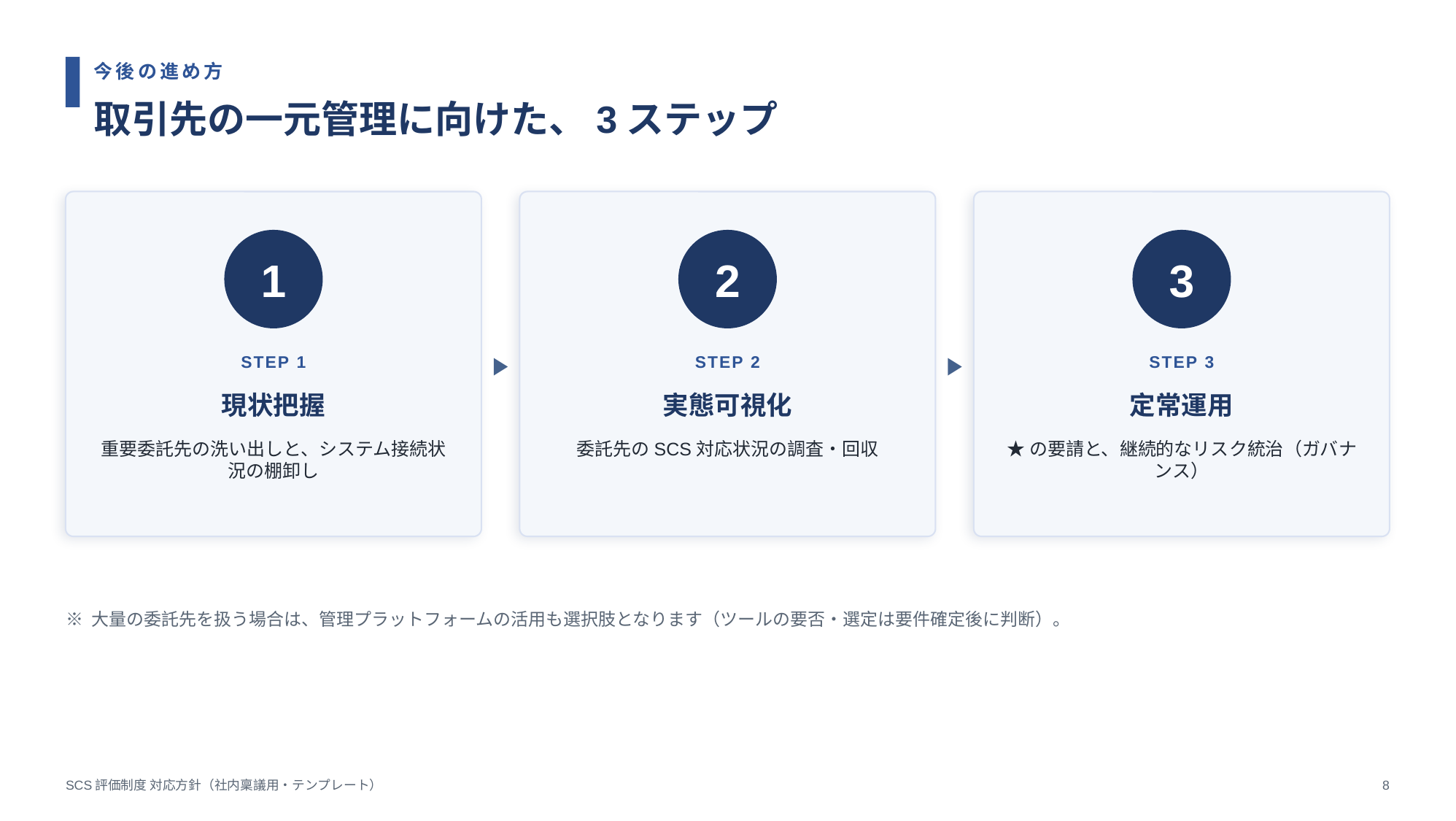

今後の進め方

取引先の一元管理に向けた、3ステップ

▶

▶

1

2

3
STEP 1
STEP 2
STEP 3
現状把握
実態可視化
定常運用
重要委託先の洗い出しと、システム接続状況の棚卸し
委託先のSCS対応状況の調査・回収
★の要請と、継続的なリスク統治（ガバナンス）
※ 大量の委託先を扱う場合は、管理プラットフォームの活用も選択肢となります（ツールの要否・選定は要件確定後に判断）。
SCS評価制度 対応方針（社内稟議用・テンプレート）
8